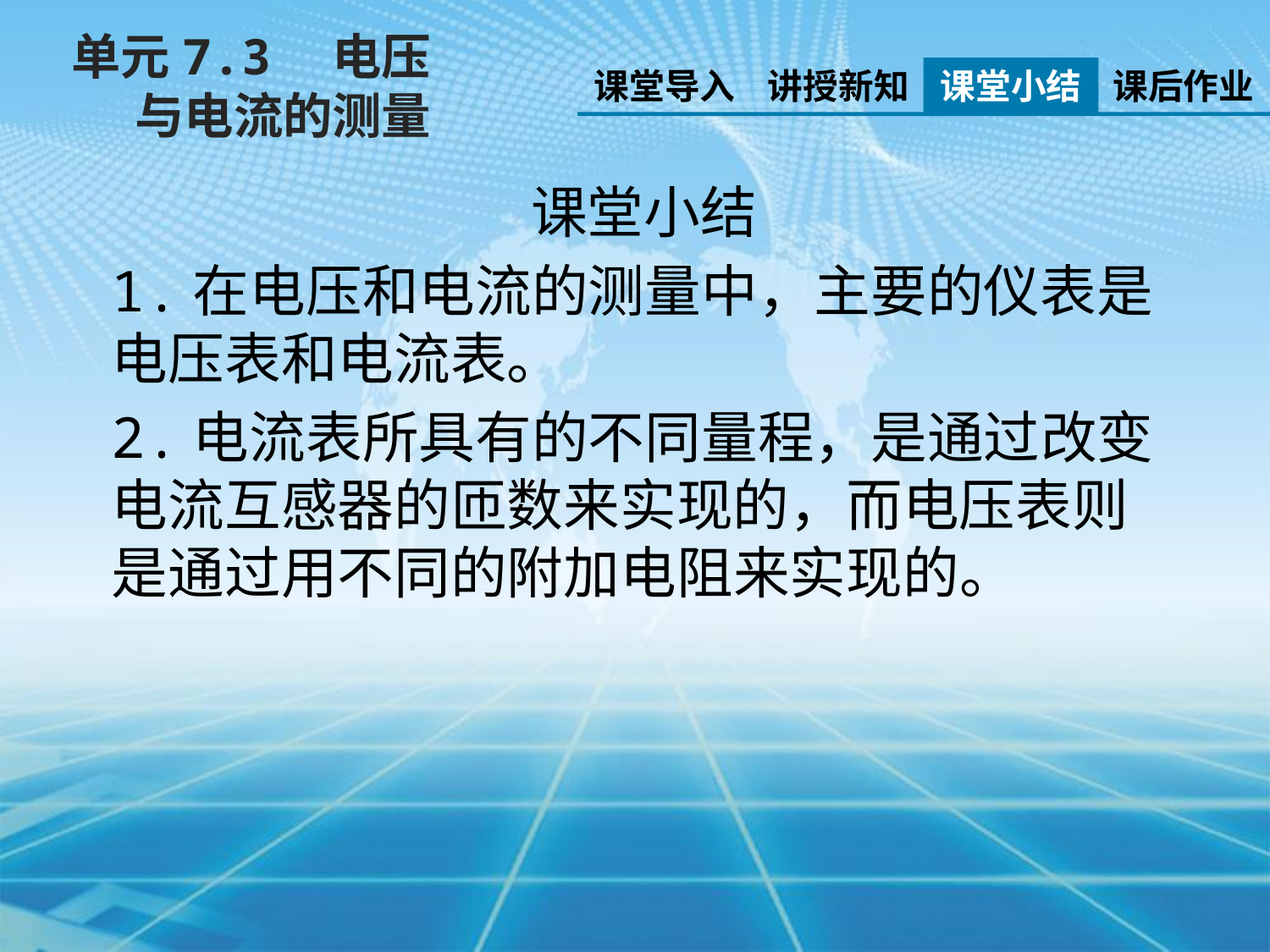

单元7.3　电压与电流的测量
课堂导入
讲授新知
课堂小结
课后作业
课堂小结
1.在电压和电流的测量中，主要的仪表是电压表和电流表。
2.电流表所具有的不同量程，是通过改变电流互感器的匝数来实现的，而电压表则是通过用不同的附加电阻来实现的。